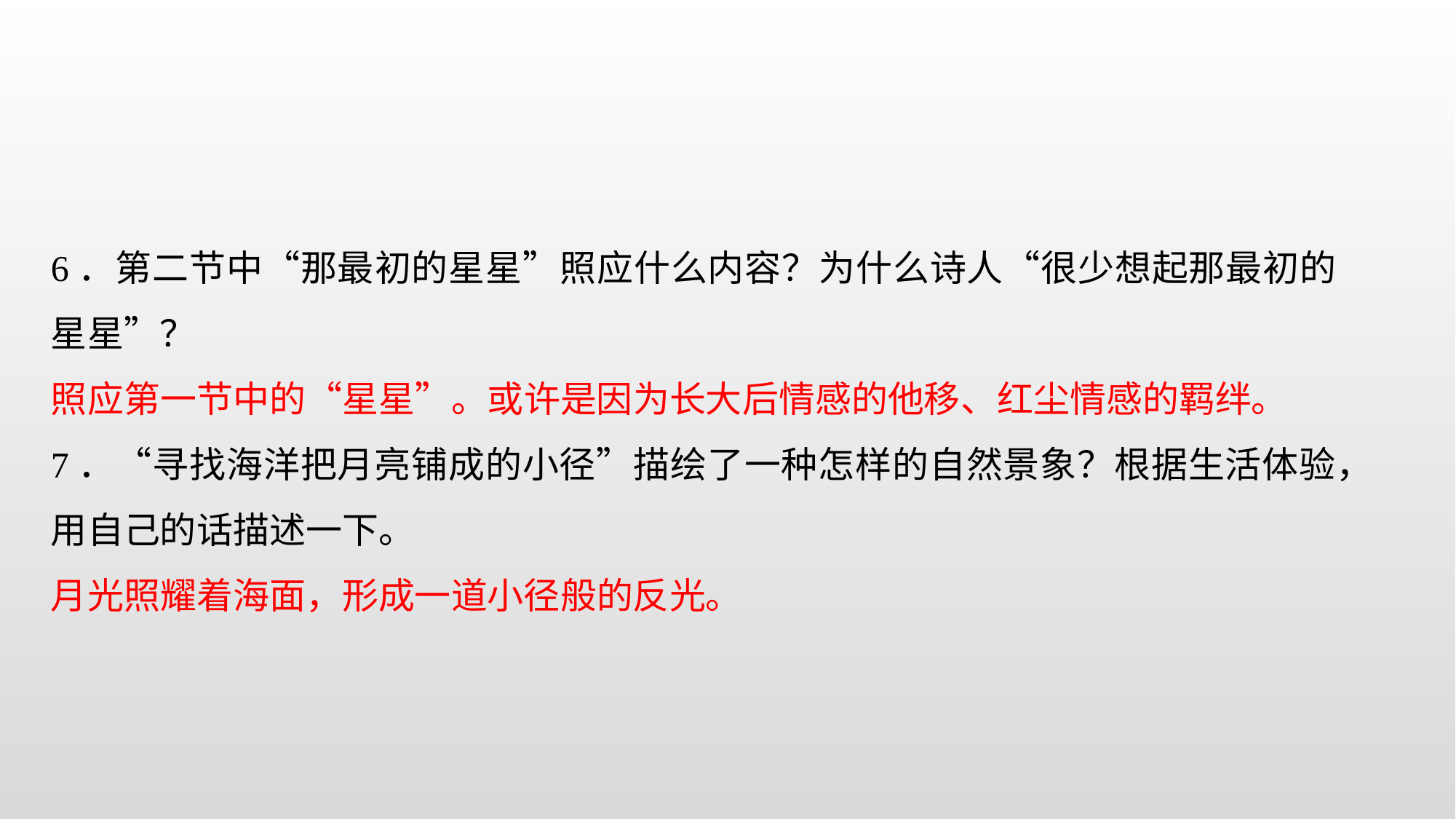

6．第二节中“那最初的星星”照应什么内容？为什么诗人“很少想起那最初的星星”？
照应第一节中的“星星”。或许是因为长大后情感的他移、红尘情感的羁绊。
7．“寻找海洋把月亮铺成的小径”描绘了一种怎样的自然景象？根据生活体验，用自己的话描述一下。
月光照耀着海面，形成一道小径般的反光。